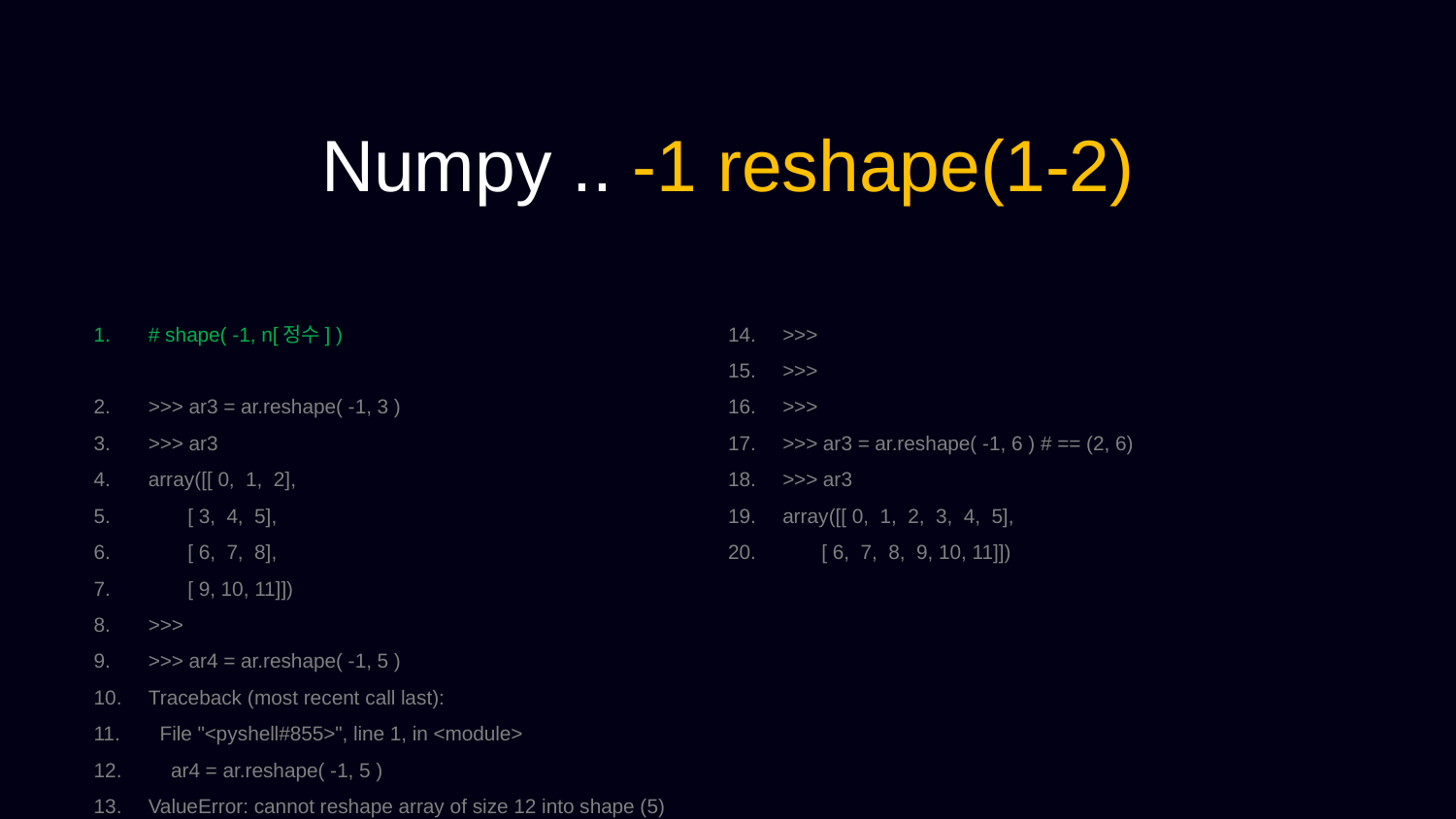

Numpy .. -1 reshape(1-2)
# shape( -1, n[정수] )

>>> ar3 = ar.reshape( -1, 3 )
>>> ar3
array([[ 0,  1,  2],
       [ 3,  4,  5],
       [ 6,  7,  8],
       [ 9, 10, 11]])
>>>
>>> ar4 = ar.reshape( -1, 5 )
Traceback (most recent call last):
  File "<pyshell#855>", line 1, in <module>
    ar4 = ar.reshape( -1, 5 )
ValueError: cannot reshape array of size 12 into shape (5)
>>>
>>>
>>>
>>> ar3 = ar.reshape( -1, 6 ) # == (2, 6)
>>> ar3
array([[ 0,  1,  2,  3,  4,  5],
       [ 6,  7,  8,  9, 10, 11]])